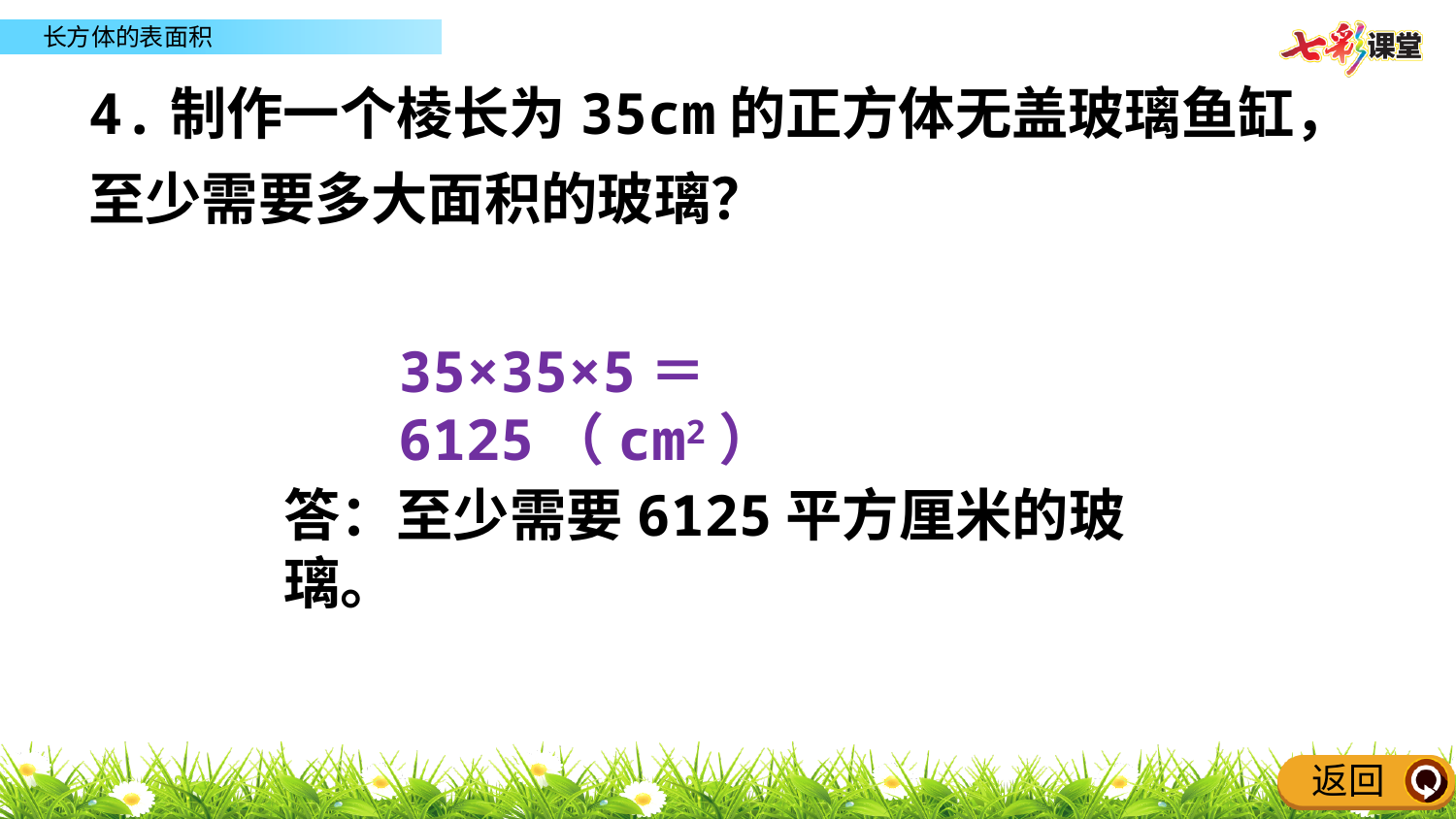

4.制作一个棱长为35cm的正方体无盖玻璃鱼缸，至少需要多大面积的玻璃？
35×35×5＝6125（cm2）
答：至少需要6125平方厘米的玻璃。